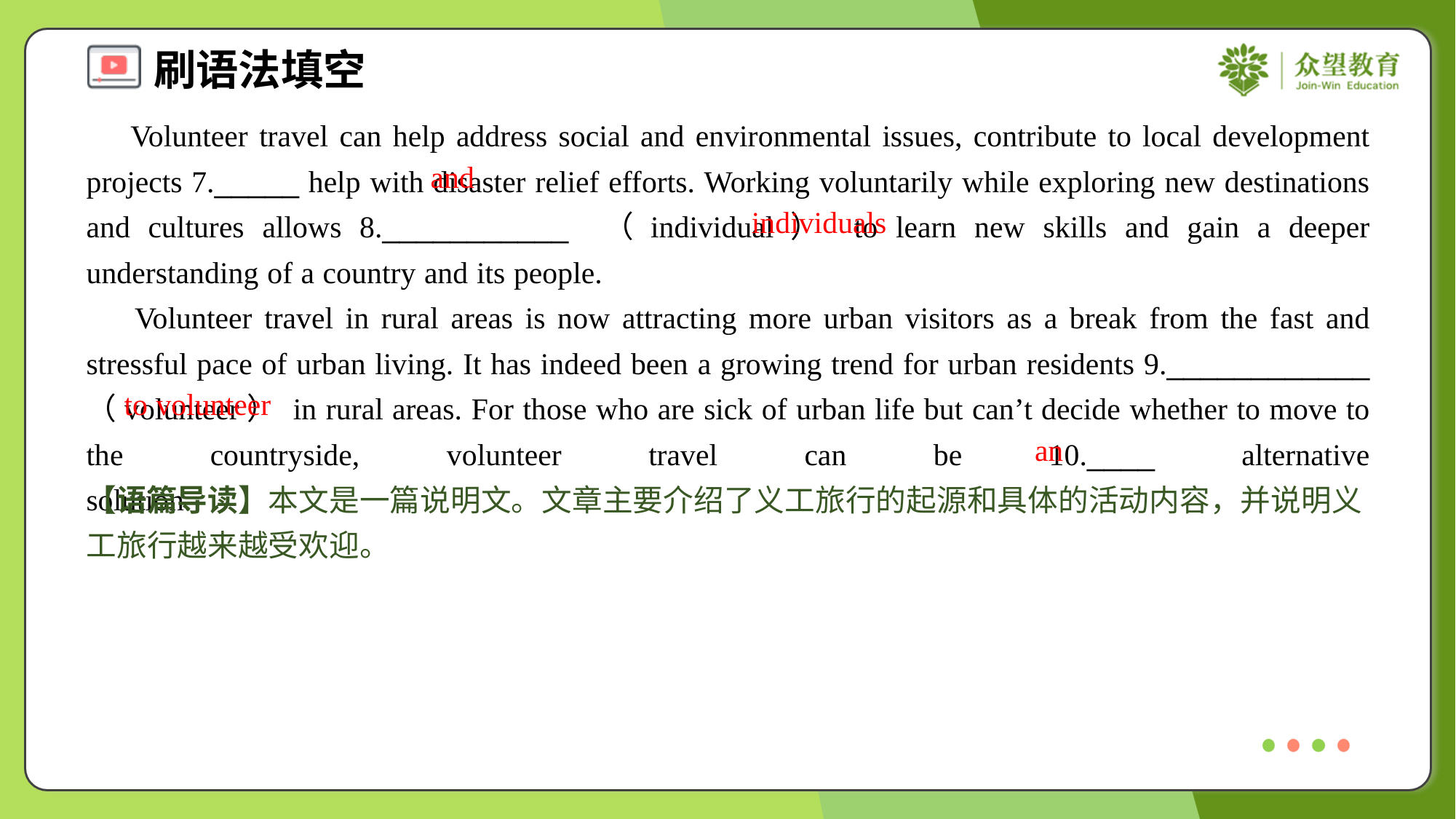

Volunteer travel can help address social and environmental issues, contribute to local development projects 7._____ help with disaster relief efforts. Working voluntarily while exploring new destinations and cultures allows 8.___________ （individual） to learn new skills and gain a deeper understanding of a country and its people.
    Volunteer travel in rural areas is now attracting more urban visitors as a break from the fast and stressful pace of urban living. It has indeed been a growing trend for urban residents 9.____________ （volunteer） in rural areas. For those who are sick of urban life but can’t decide whether to move to the countryside, volunteer travel can be 10.____ alternative solution.#1.3
and
individuals
to volunteer
an
【语篇导读】本文是一篇说明文。文章主要介绍了义工旅行的起源和具体的活动内容，并说明义工旅行越来越受欢迎。